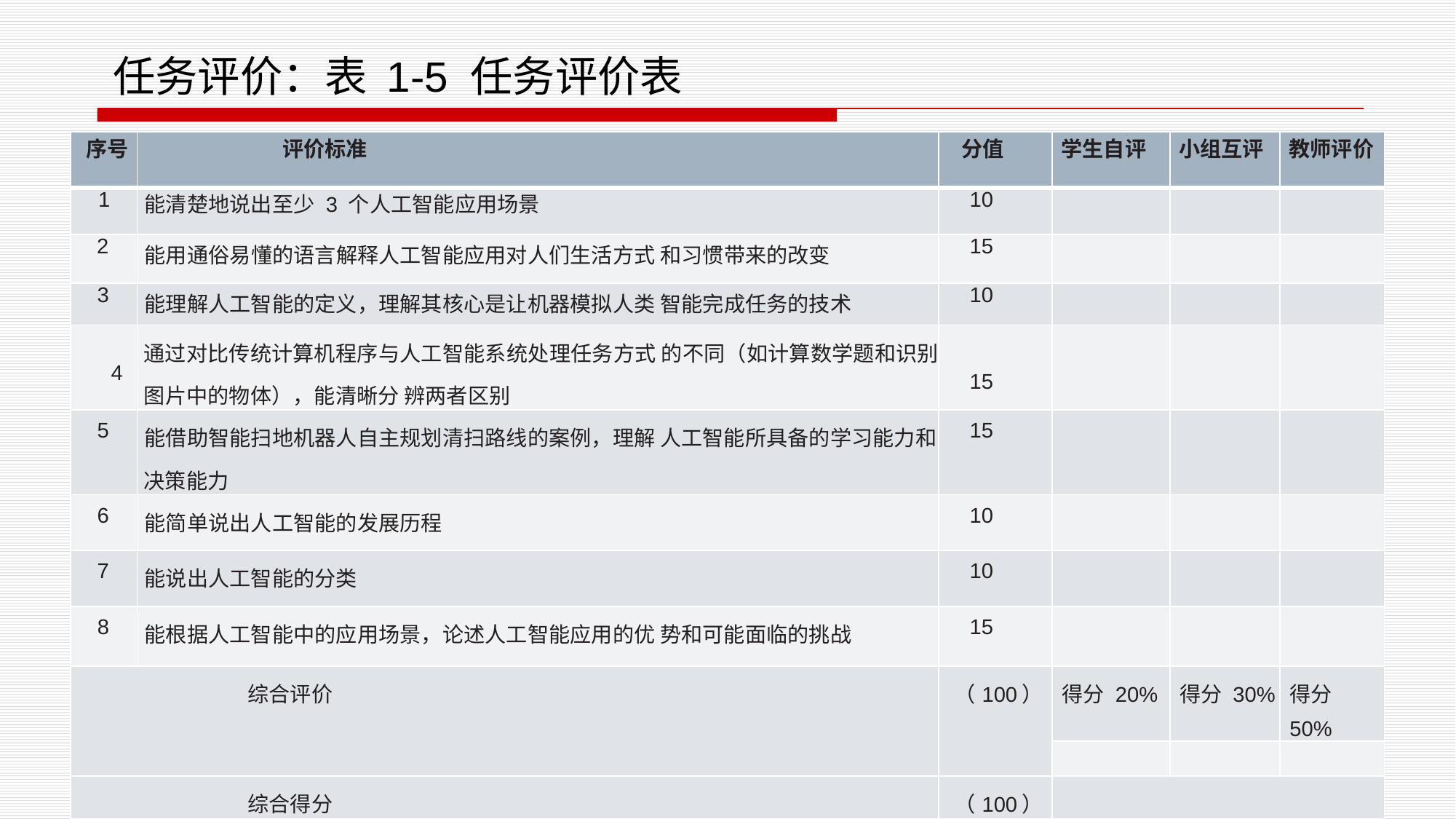

任务评价：表 1-5 任务评价表
| 序号 | 评价标准 | 分值 | 学生自评 | 小组互评 | 教师评价 |
| --- | --- | --- | --- | --- | --- |
| 1 | 能清楚地说出至少 3 个人工智能应用场景 | 10 |  |  |  |
| 2 | 能用通俗易懂的语言解释人工智能应用对人们生活方式 和习惯带来的改变 | 15 |  |  |  |
| 3 | 能理解人工智能的定义，理解其核心是让机器模拟人类 智能完成任务的技术 | 10 |  |  |  |
| 4 | 通过对比传统计算机程序与人工智能系统处理任务方式 的不同（如计算数学题和识别图片中的物体），能清晰分 辨两者区别 | 15 |  |  |  |
| 5 | 能借助智能扫地机器人自主规划清扫路线的案例，理解 人工智能所具备的学习能力和决策能力 | 15 |  |  |  |
| 6 | 能简单说出人工智能的发展历程 | 10 |  |  |  |
| 7 | 能说出人工智能的分类 | 10 |  |  |  |
| 8 | 能根据人工智能中的应用场景，论述人工智能应用的优 势和可能面临的挑战 | 15 |  |  |  |
| 综合评价 |  | （100） | 得分 20% | 得分 30% | 得分 50% |
|  |  |  |  |  |  |
| 综合得分 |  | （100） |  |  |  |
49